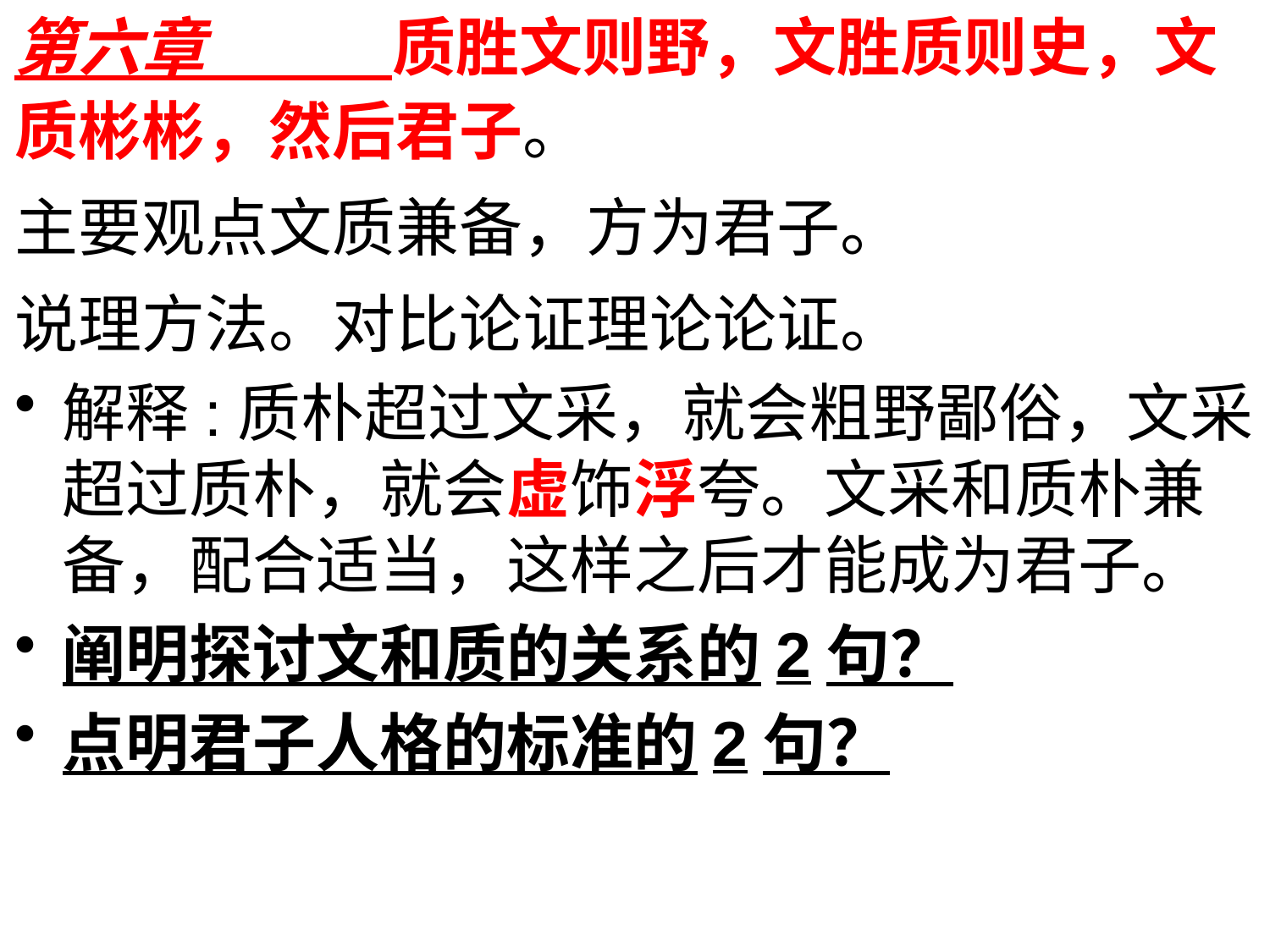

第六章             质胜文则野，文胜质则史，文质彬彬，然后君子。
主要观点文质兼备，方为君子。
说理方法。对比论证理论论证。
解释:质朴超过文采，就会粗野鄙俗，文采超过质朴，就会虚饰浮夸。文采和质朴兼备，配合适当，这样之后才能成为君子。
阐明探讨文和质的关系的2句？
点明君子人格的标准的2句？
#